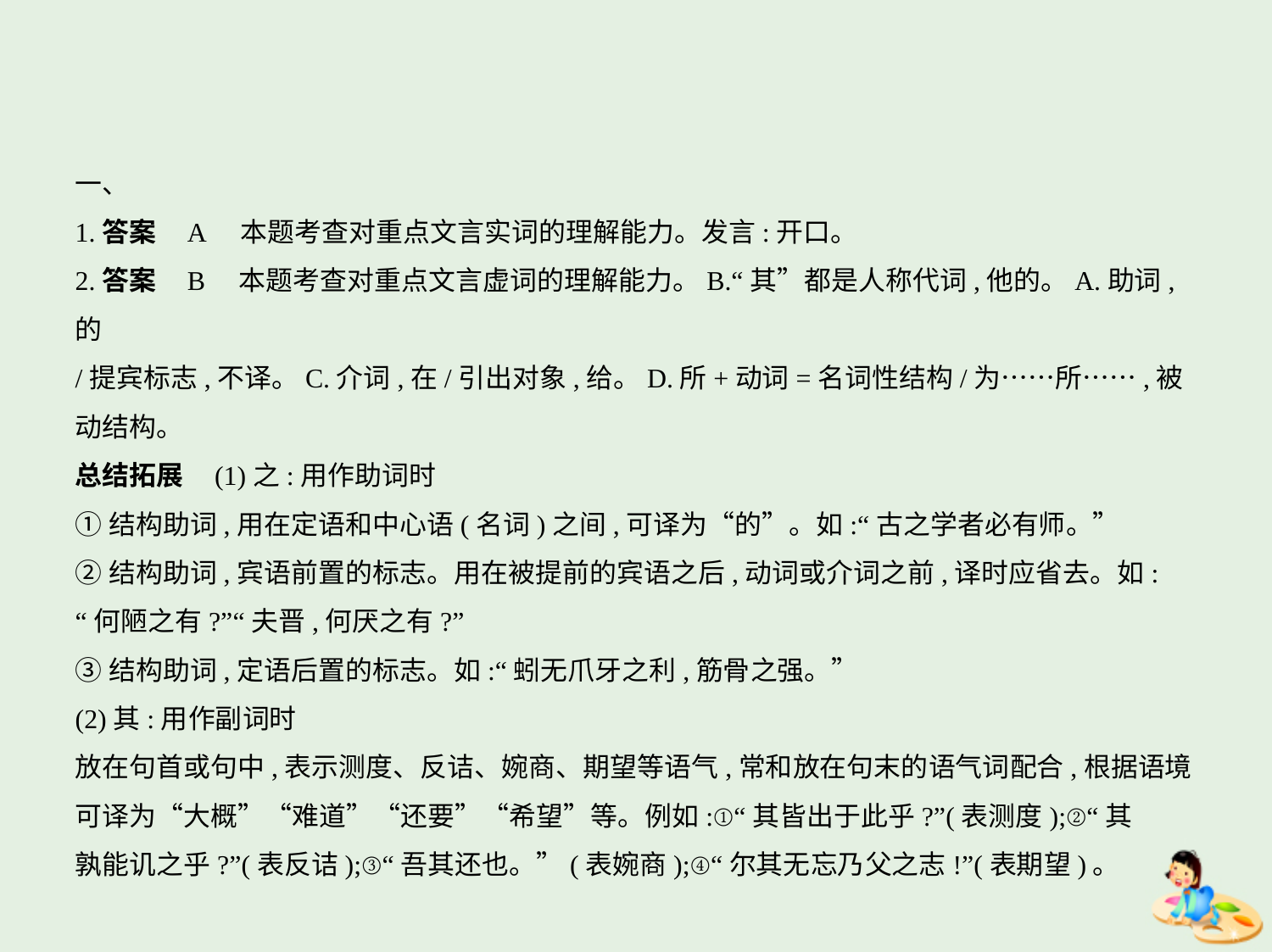

一、
1.答案    A　本题考查对重点文言实词的理解能力。发言:开口。
2.答案    B　本题考查对重点文言虚词的理解能力。B.“其”都是人称代词,他的。A.助词,的
/提宾标志,不译。C.介词,在/引出对象,给。D.所+动词=名词性结构/为……所……,被动结构。
总结拓展    (1)之:用作助词时
①结构助词,用在定语和中心语(名词)之间,可译为“的”。如:“古之学者必有师。”
②结构助词,宾语前置的标志。用在被提前的宾语之后,动词或介词之前,译时应省去。如:
“何陋之有?”“夫晋,何厌之有?”
③结构助词,定语后置的标志。如:“蚓无爪牙之利,筋骨之强。”
(2)其:用作副词时
放在句首或句中,表示测度、反诘、婉商、期望等语气,常和放在句末的语气词配合,根据语境
可译为“大概”“难道”“还要”“希望”等。例如:①“其皆出于此乎?”(表测度);②“其
孰能讥之乎?”(表反诘);③“吾其还也。”(表婉商);④“尔其无忘乃父之志!”(表期望)。